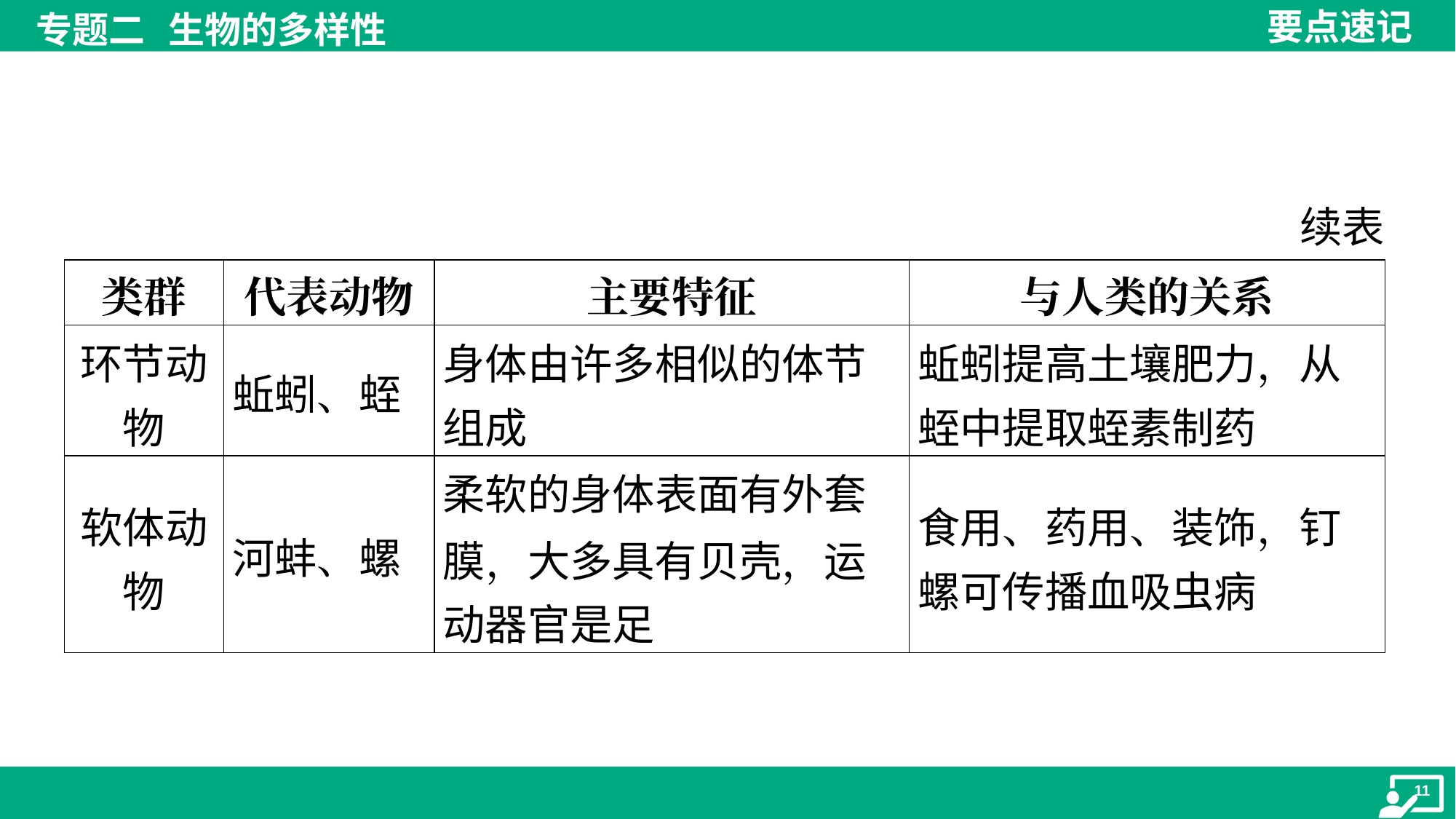

续表
| 类群 | 代表动物 | 主要特征 | 与人类的关系 |
| --- | --- | --- | --- |
| 环节动 物 | 蚯蚓、蛭 | 身体由许多相似的体节 组成 | 蚯蚓提高土壤肥力，从 蛭中提取蛭素制药 |
| 软体动 物 | 河蚌、螺 | 柔软的身体表面有外套 膜，大多具有贝壳，运 动器官是足 | 食用、药用、装饰，钉 螺可传播血吸虫病 |